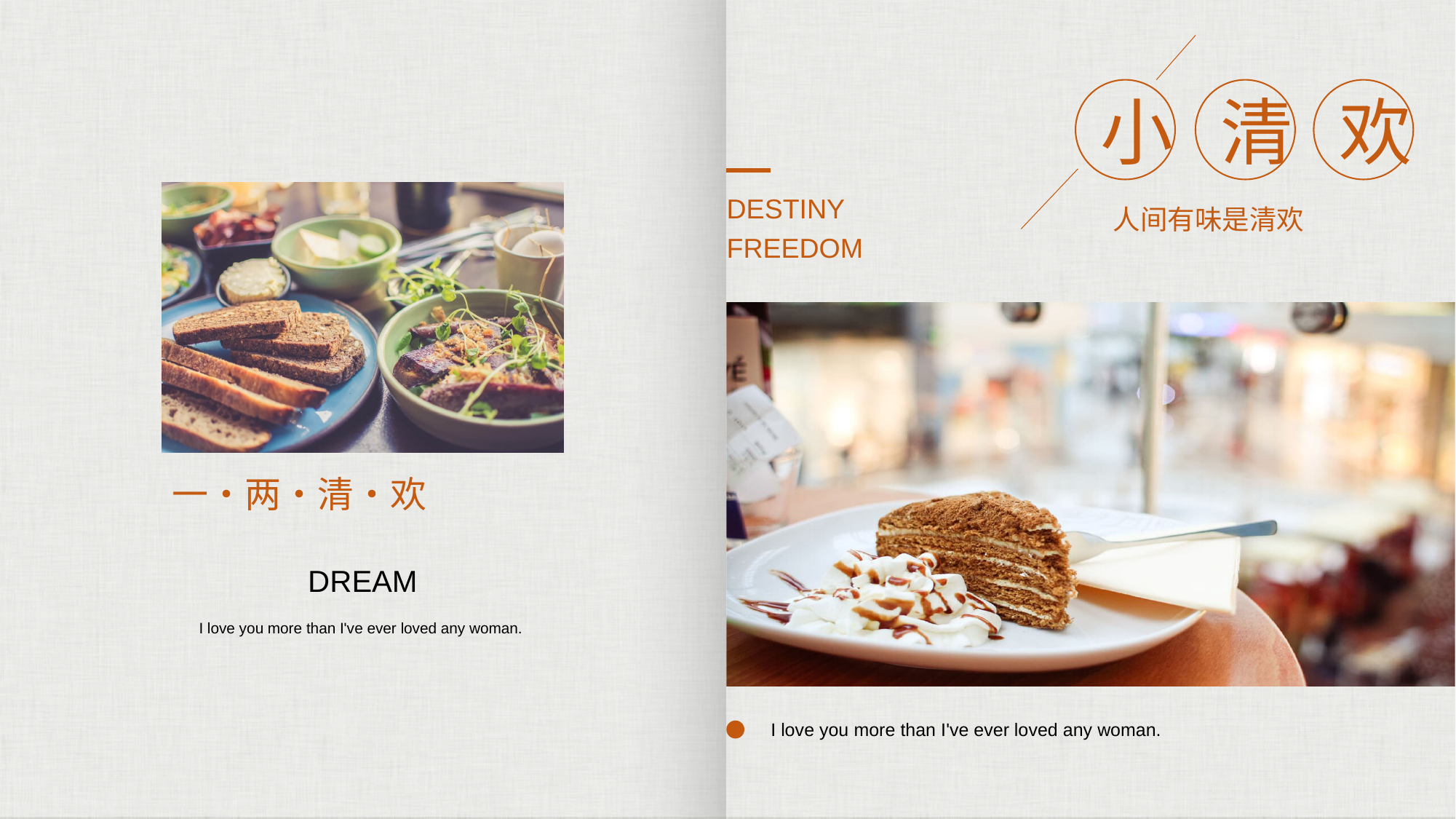

小
清
欢
DESTINY
FREEDOM

人间有味是清欢

一•两•清•欢
DREAM
I love you more than I've ever loved any woman.
I love you more than I've ever loved any woman.